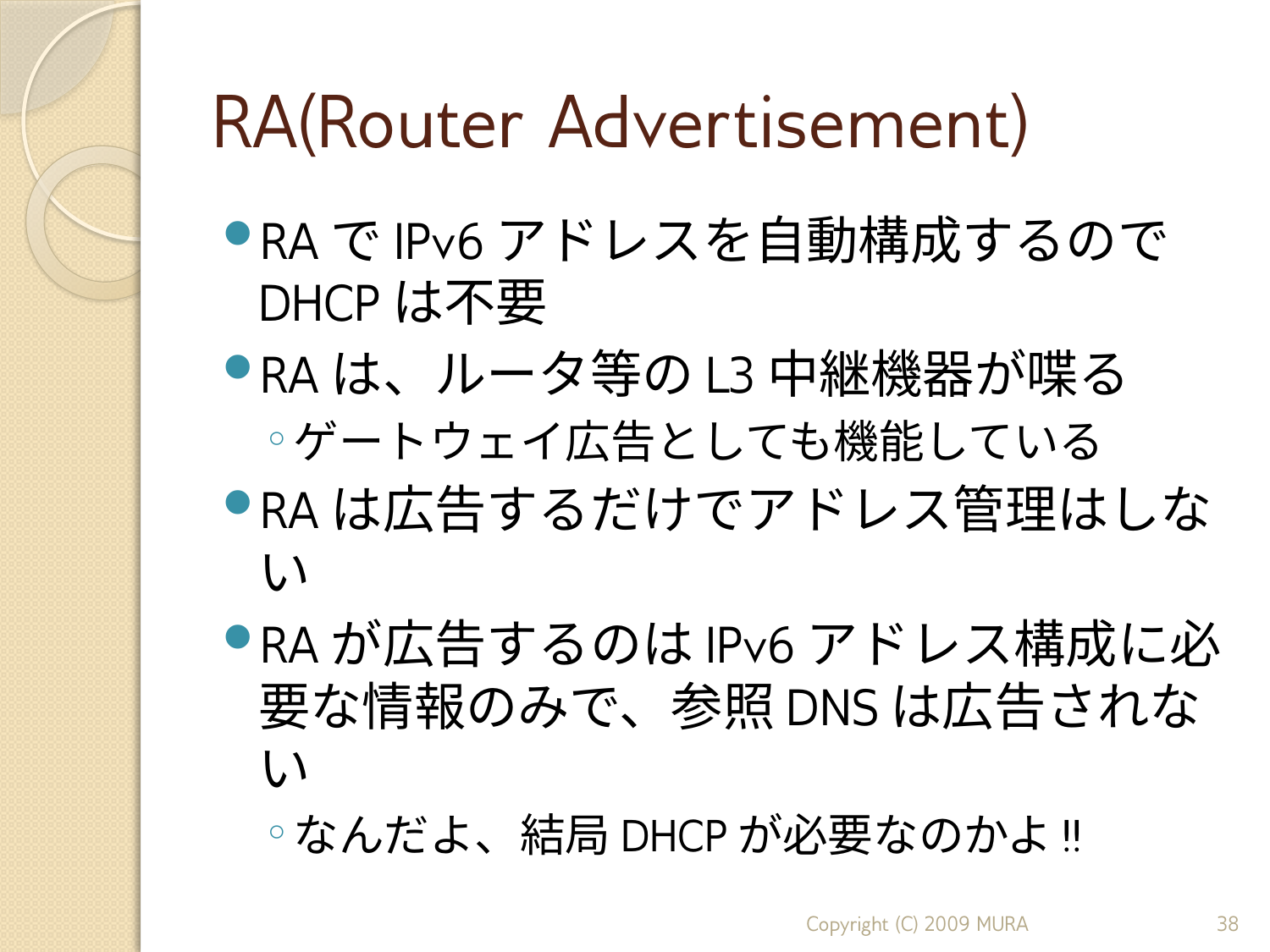

# RA(Router Advertisement)
RAでIPv6アドレスを自動構成するのでDHCPは不要
RAは、ルータ等のL3中継機器が喋る
ゲートウェイ広告としても機能している
RAは広告するだけでアドレス管理はしない
RAが広告するのはIPv6アドレス構成に必要な情報のみで、参照DNSは広告されない
なんだよ、結局DHCPが必要なのかよ!!
Copyright (C) 2009 MURA
38